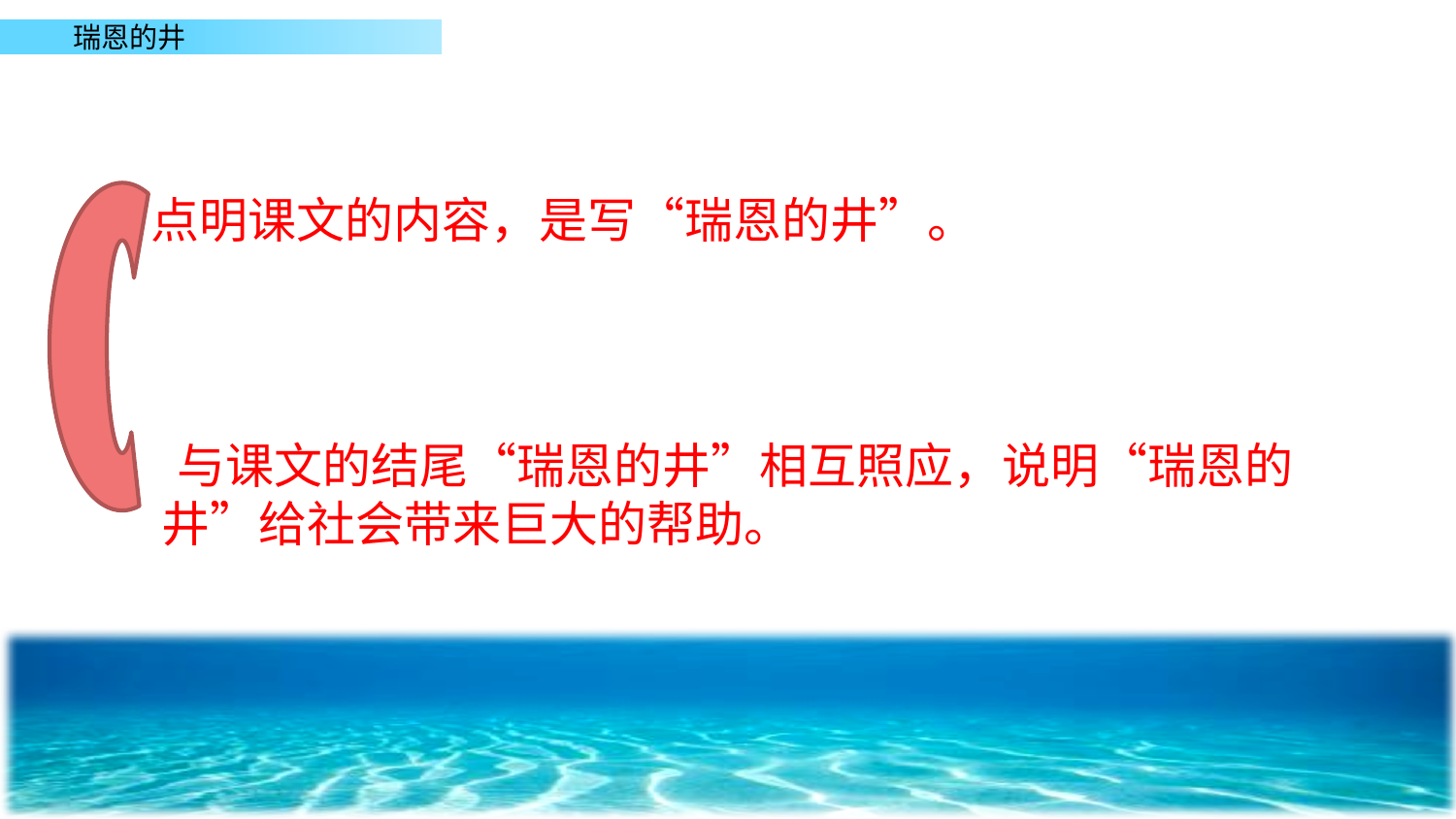

点明课文的内容，是写“瑞恩的井”。

     与课文的结尾“瑞恩的井”相互照应，说明“瑞恩的井”给社会带来巨大的帮助。